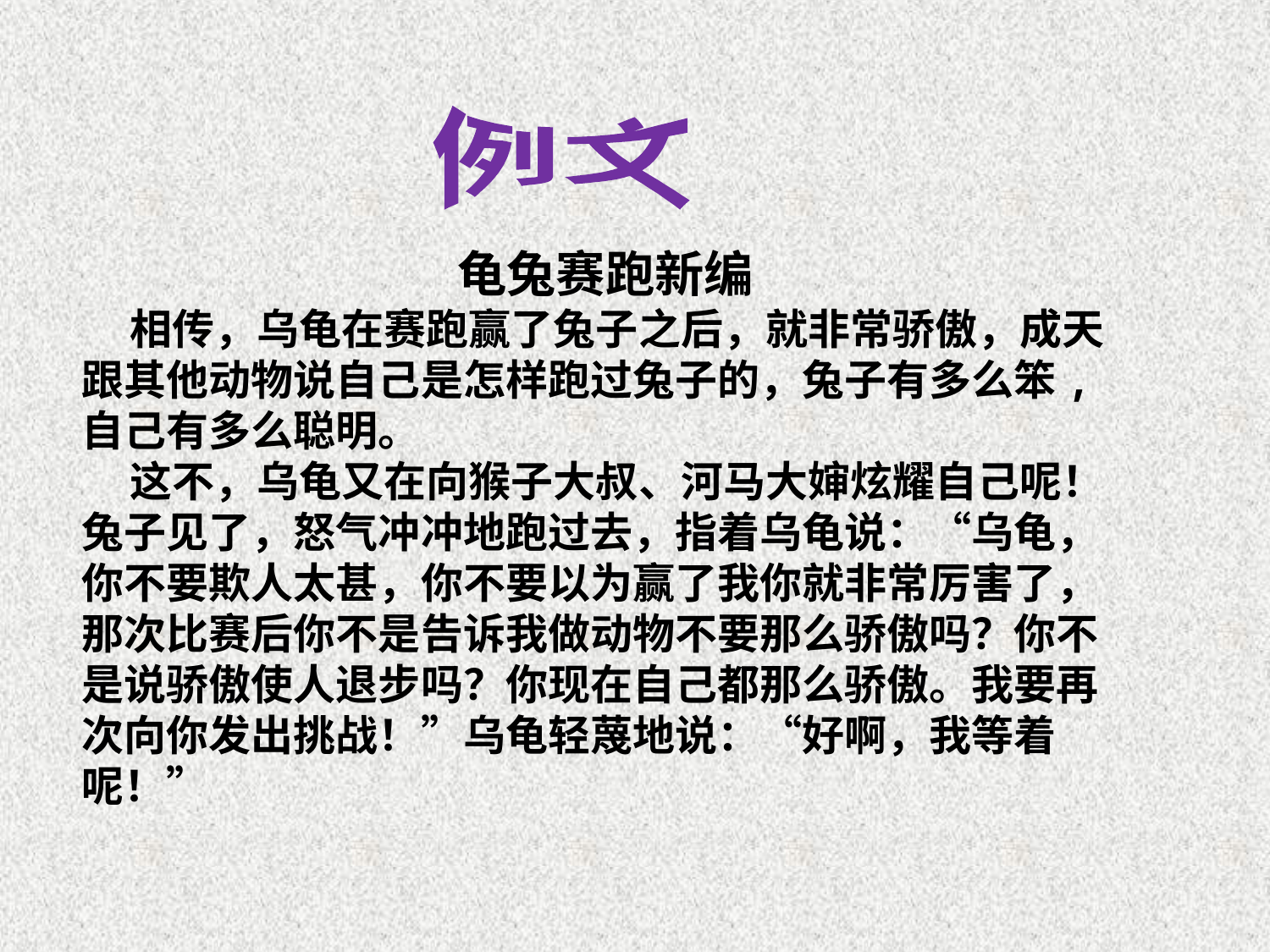

例文

龟兔赛跑新编
    相传，乌龟在赛跑赢了兔子之后，就非常骄傲，成天跟其他动物说自己是怎样跑过兔子的，兔子有多么笨,自己有多么聪明。
    这不，乌龟又在向猴子大叔、河马大婶炫耀自己呢！兔子见了，怒气冲冲地跑过去，指着乌龟说：“乌龟，你不要欺人太甚，你不要以为赢了我你就非常厉害了，那次比赛后你不是告诉我做动物不要那么骄傲吗？你不是说骄傲使人退步吗？你现在自己都那么骄傲。我要再次向你发出挑战！”乌龟轻蔑地说：“好啊，我等着呢！”